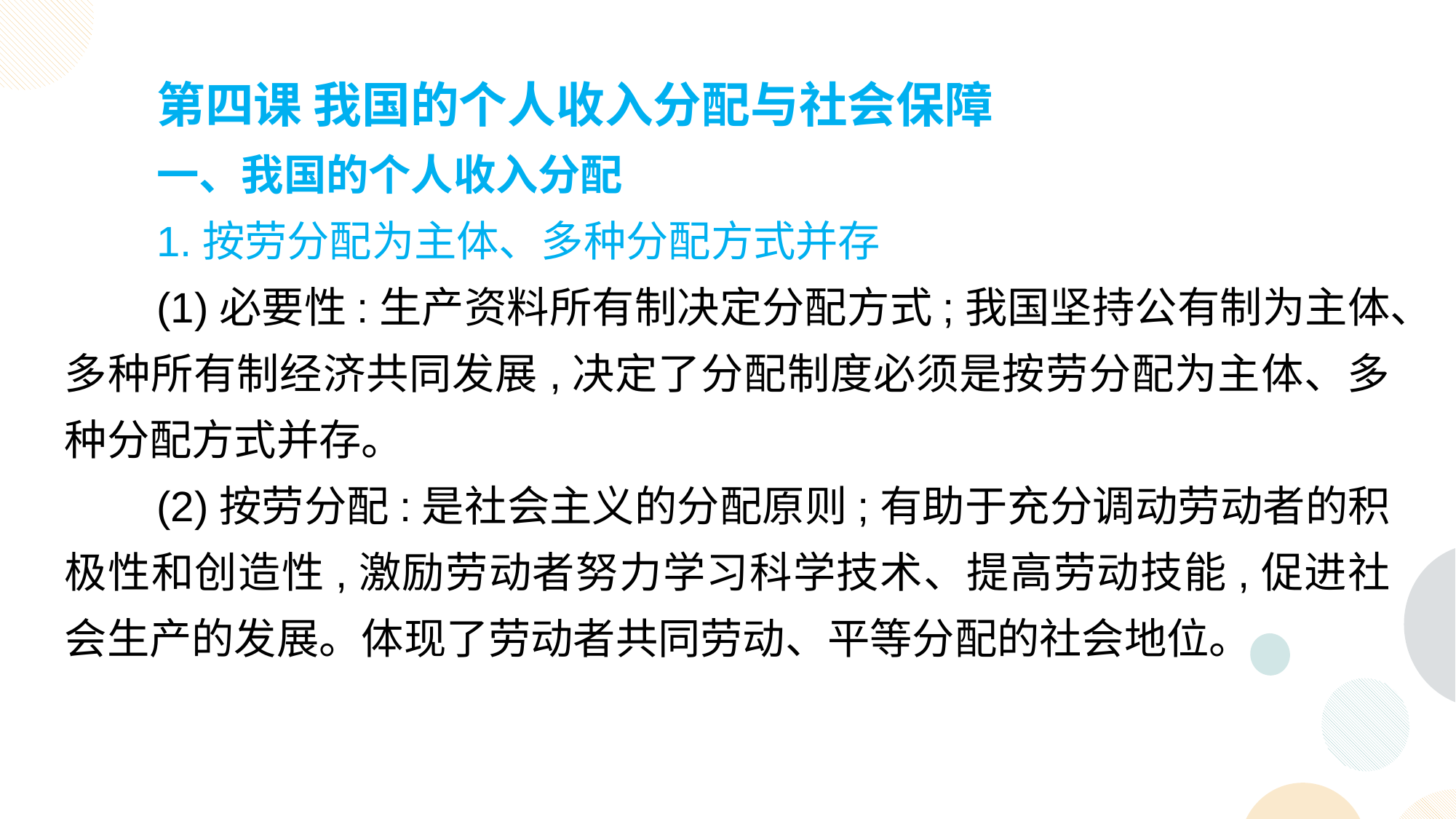

第四课 我国的个人收入分配与社会保障
一、我国的个人收入分配
1.按劳分配为主体、多种分配方式并存
(1)必要性:生产资料所有制决定分配方式;我国坚持公有制为主体、多种所有制经济共同发展,决定了分配制度必须是按劳分配为主体、多种分配方式并存。
(2)按劳分配:是社会主义的分配原则;有助于充分调动劳动者的积极性和创造性,激励劳动者努力学习科学技术、提高劳动技能,促进社会生产的发展。体现了劳动者共同劳动、平等分配的社会地位。